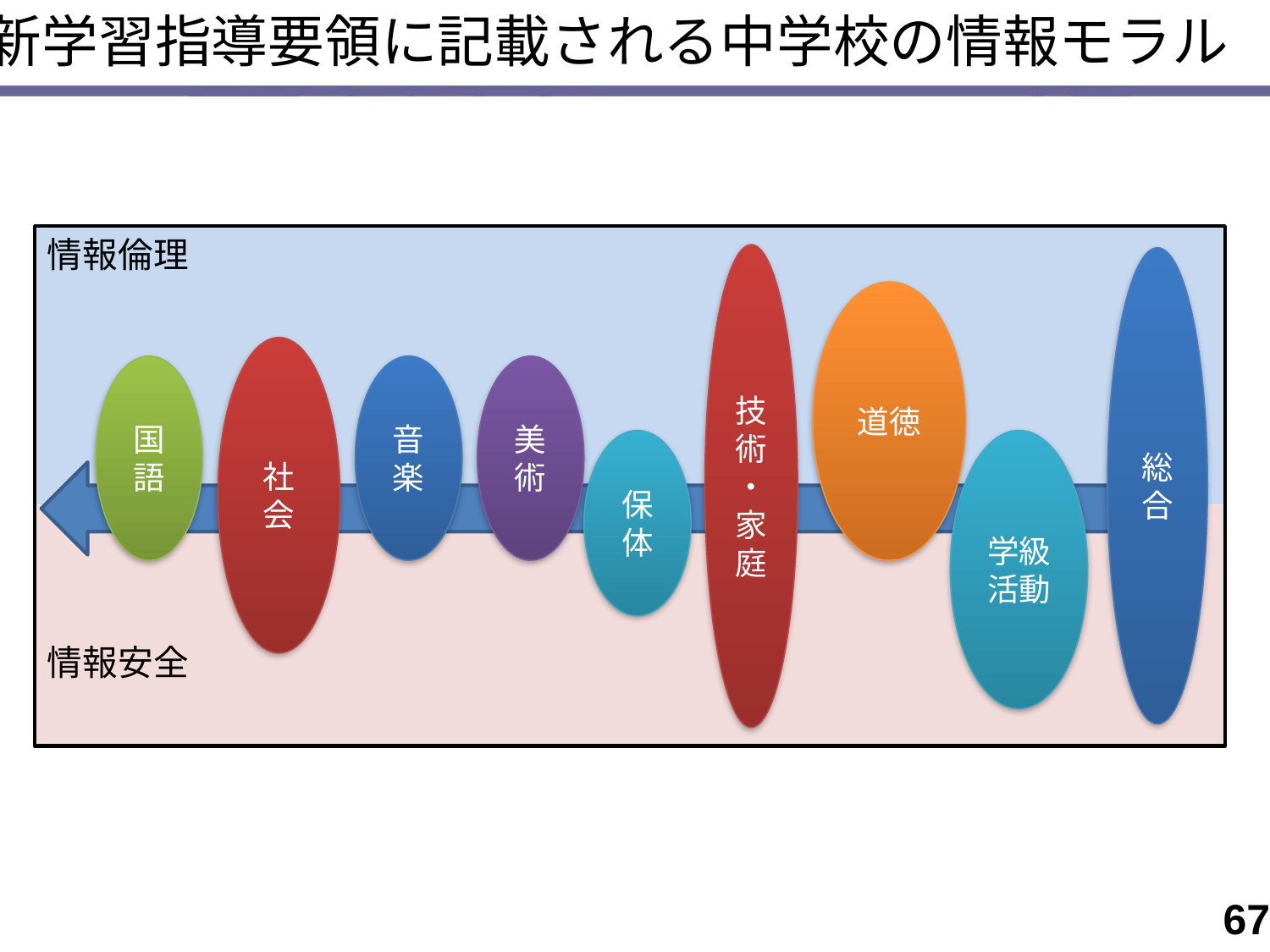

新学習指導要領に記載される中学校の情報モラル

情報倫理
技術・家庭
総合
道徳
社会
国語
音楽
美術
保体
学級活動

情報安全
67